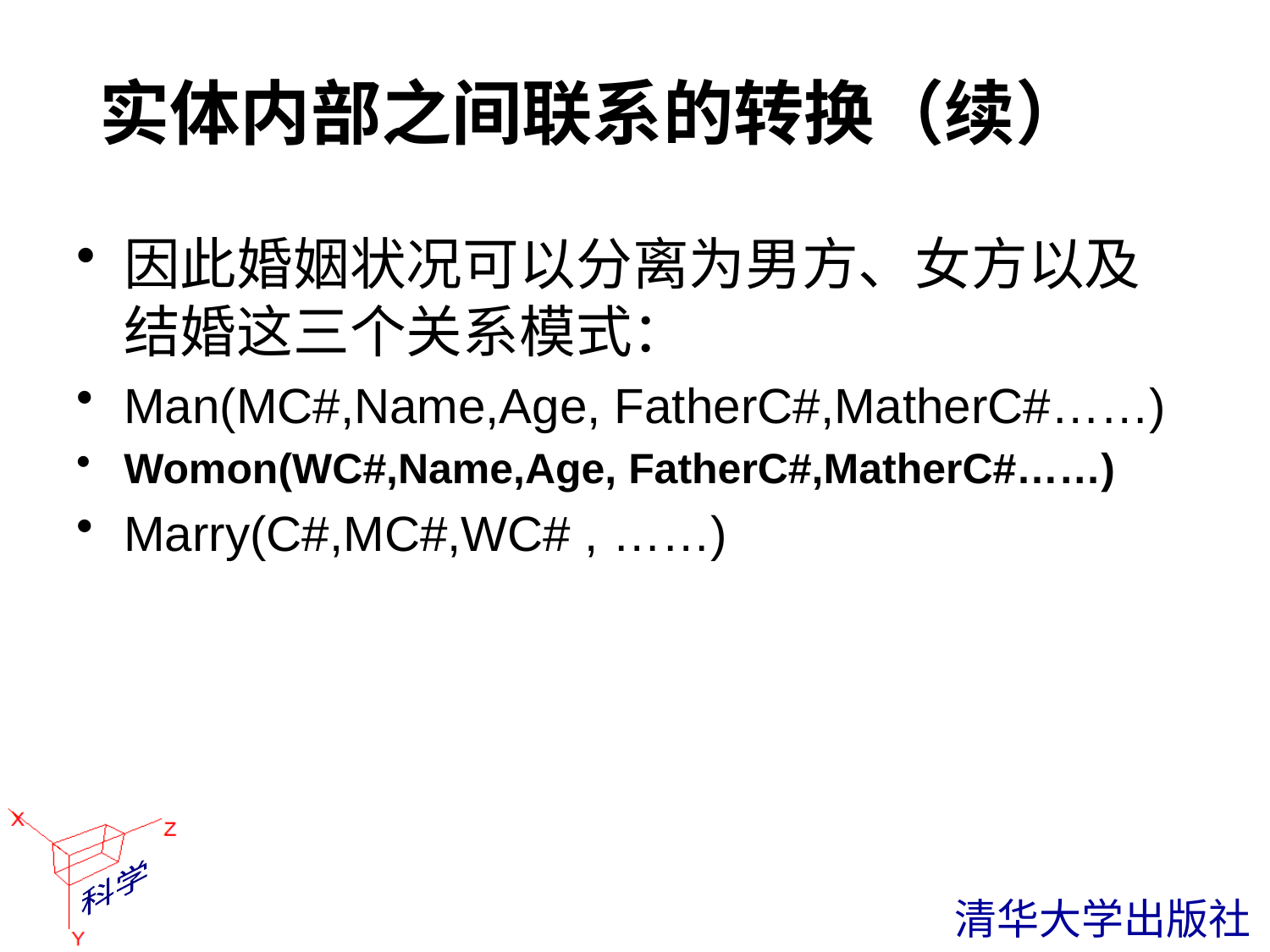

# 实体内部之间联系的转换（续）
因此婚姻状况可以分离为男方、女方以及结婚这三个关系模式：
Man(MC#,Name,Age, FatherC#,MatherC#……)
Womon(WC#,Name,Age, FatherC#,MatherC#……)
Marry(C#,MC#,WC# , ……)
      清华大学出版社